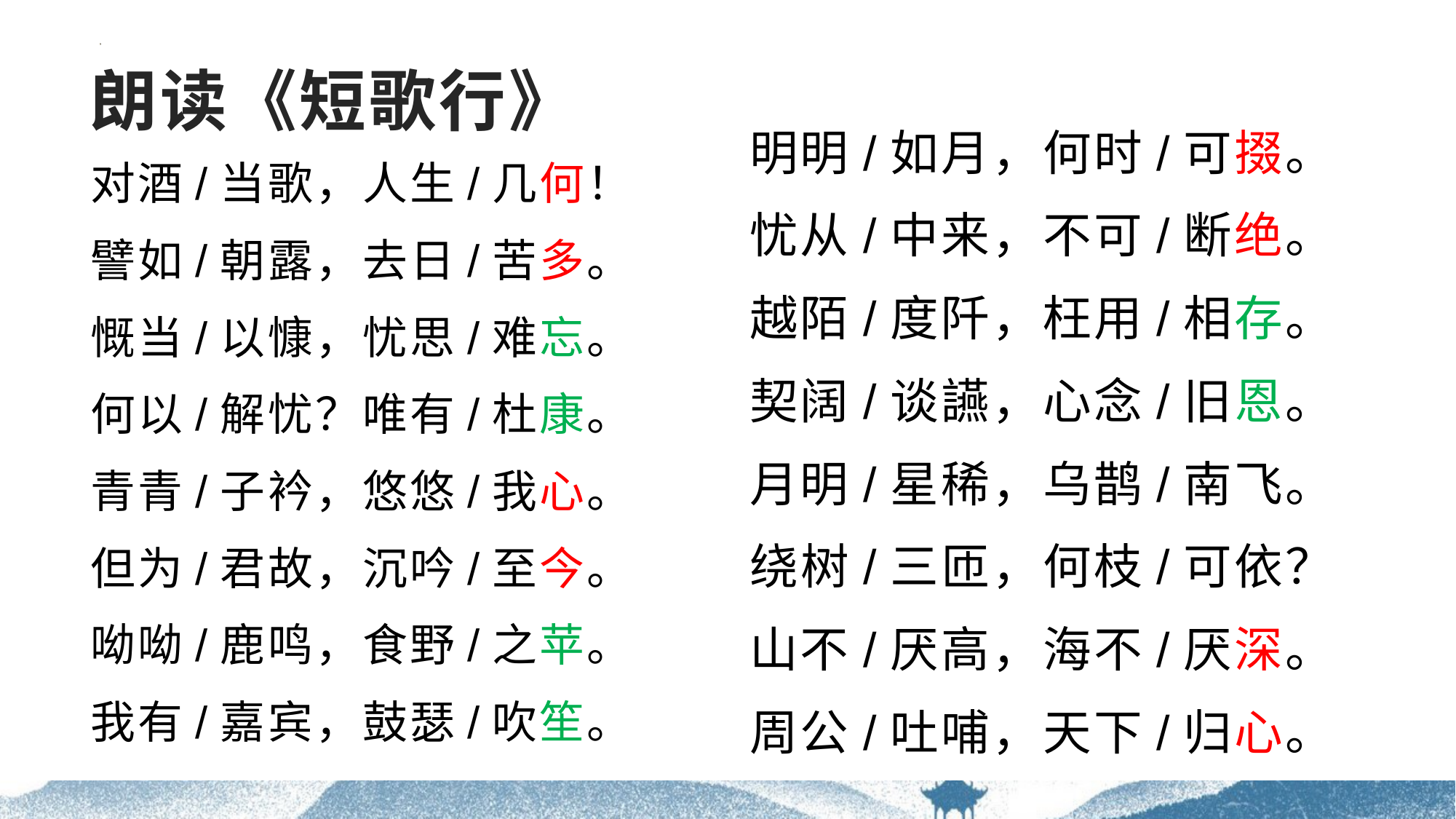

# 朗读《短歌行》
明明/如月，何时/可掇。
忧从/中来，不可/断绝。
越陌/度阡，枉用/相存。
契阔/谈讌，心念/旧恩。
月明/星稀，乌鹊/南飞。
绕树/三匝，何枝/可依？
山不/厌高，海不/厌深。
周公/吐哺，天下/归心。
对酒/当歌，人生/几何！
譬如/朝露，去日/苦多。
慨当/以慷，忧思/难忘。
何以/解忧？唯有/杜康。
青青/子衿，悠悠/我心。
但为/君故，沉吟/至今。
呦呦/鹿鸣，食野/之苹。
我有/嘉宾，鼓瑟/吹笙。